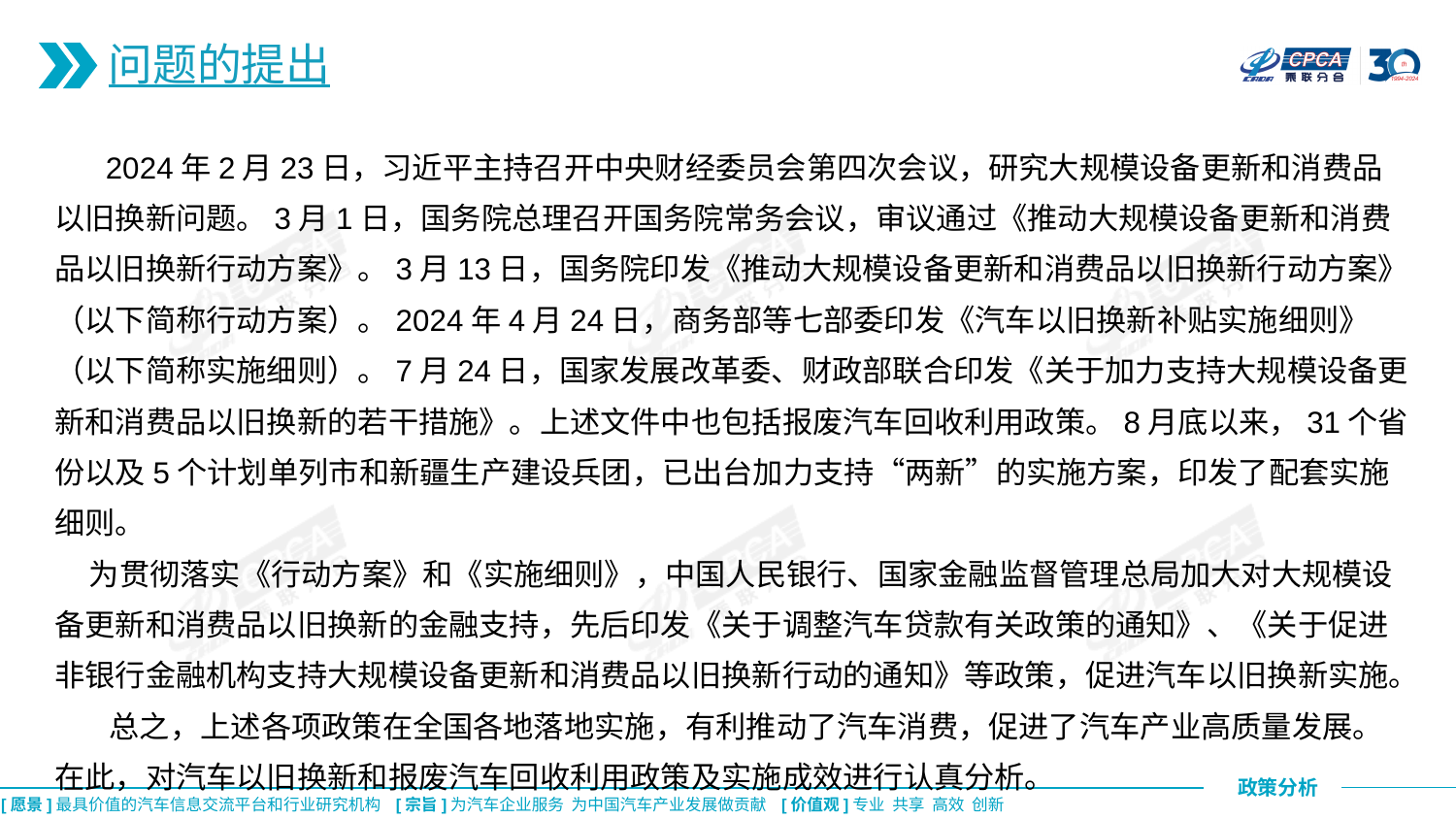

问题的提出
      2024年2月23日，习近平主持召开中央财经委员会第四次会议，研究大规模设备更新和消费品以旧换新问题。3月1日，国务院总理召开国务院常务会议，审议通过《推动大规模设备更新和消费品以旧换新行动方案》。3月13日，国务院印发《推动大规模设备更新和消费品以旧换新行动方案》（以下简称行动方案）。2024年4月24日，商务部等七部委印发《汽车以旧换新补贴实施细则》（以下简称实施细则）。7月24日，国家发展改革委、财政部联合印发《关于加力支持大规模设备更新和消费品以旧换新的若干措施》。上述文件中也包括报废汽车回收利用政策。8月底以来，31个省份以及5个计划单列市和新疆生产建设兵团，已出台加力支持“两新”的实施方案，印发了配套实施细则。
    为贯彻落实《行动方案》和《实施细则》，中国人民银行、国家金融监督管理总局加大对大规模设备更新和消费品以旧换新的金融支持，先后印发《关于调整汽车贷款有关政策的通知》、《关于促进非银行金融机构支持大规模设备更新和消费品以旧换新行动的通知》等政策，促进汽车以旧换新实施。
       总之，上述各项政策在全国各地落地实施，有利推动了汽车消费，促进了汽车产业高质量发展。在此，对汽车以旧换新和报废汽车回收利用政策及实施成效进行认真分析。